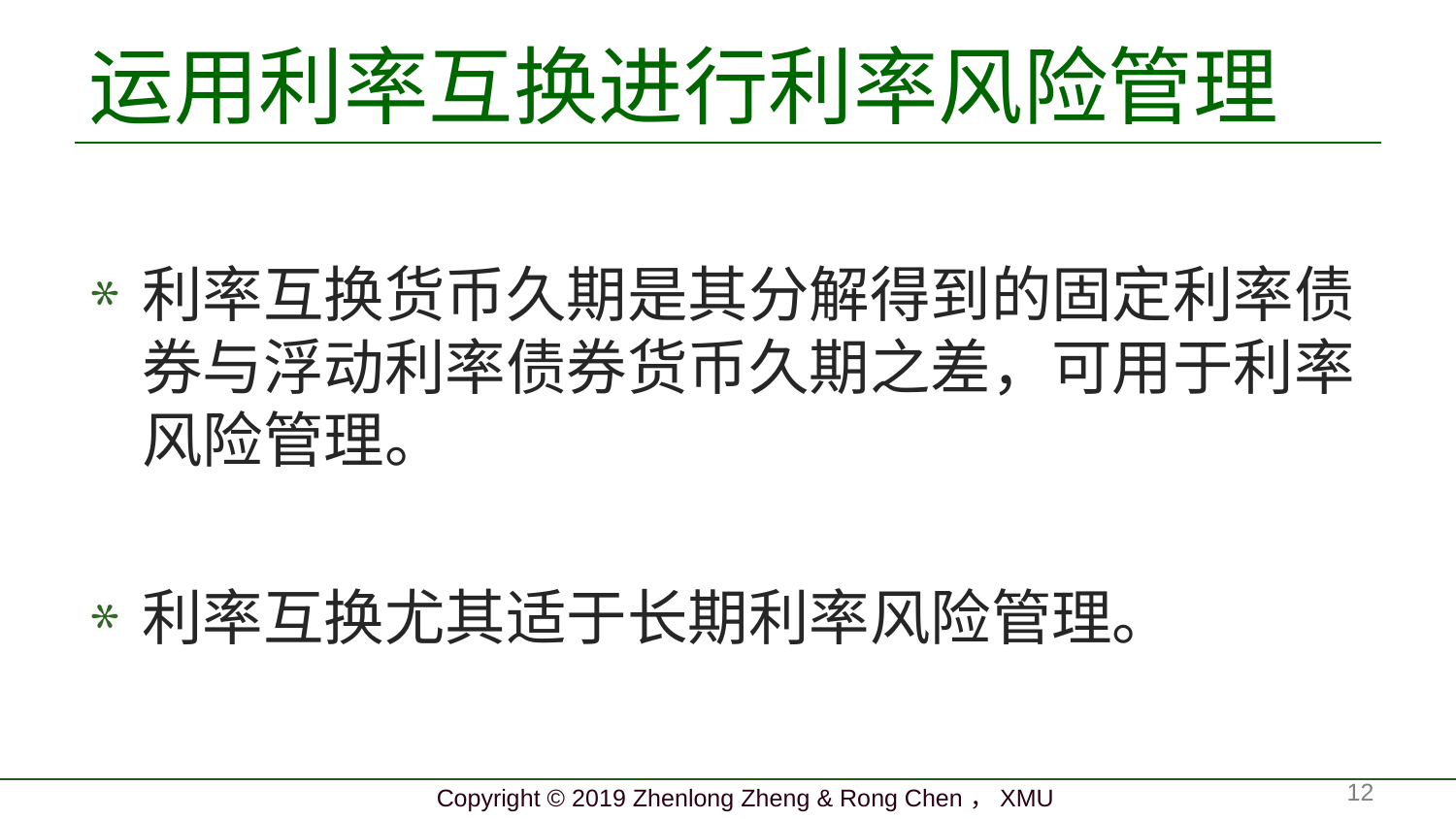

# 运用利率互换进行利率风险管理

利率互换货币久期是其分解得到的固定利率债券与浮动利率债券货币久期之差，可用于利率风险管理。

利率互换尤其适于长期利率风险管理。
12